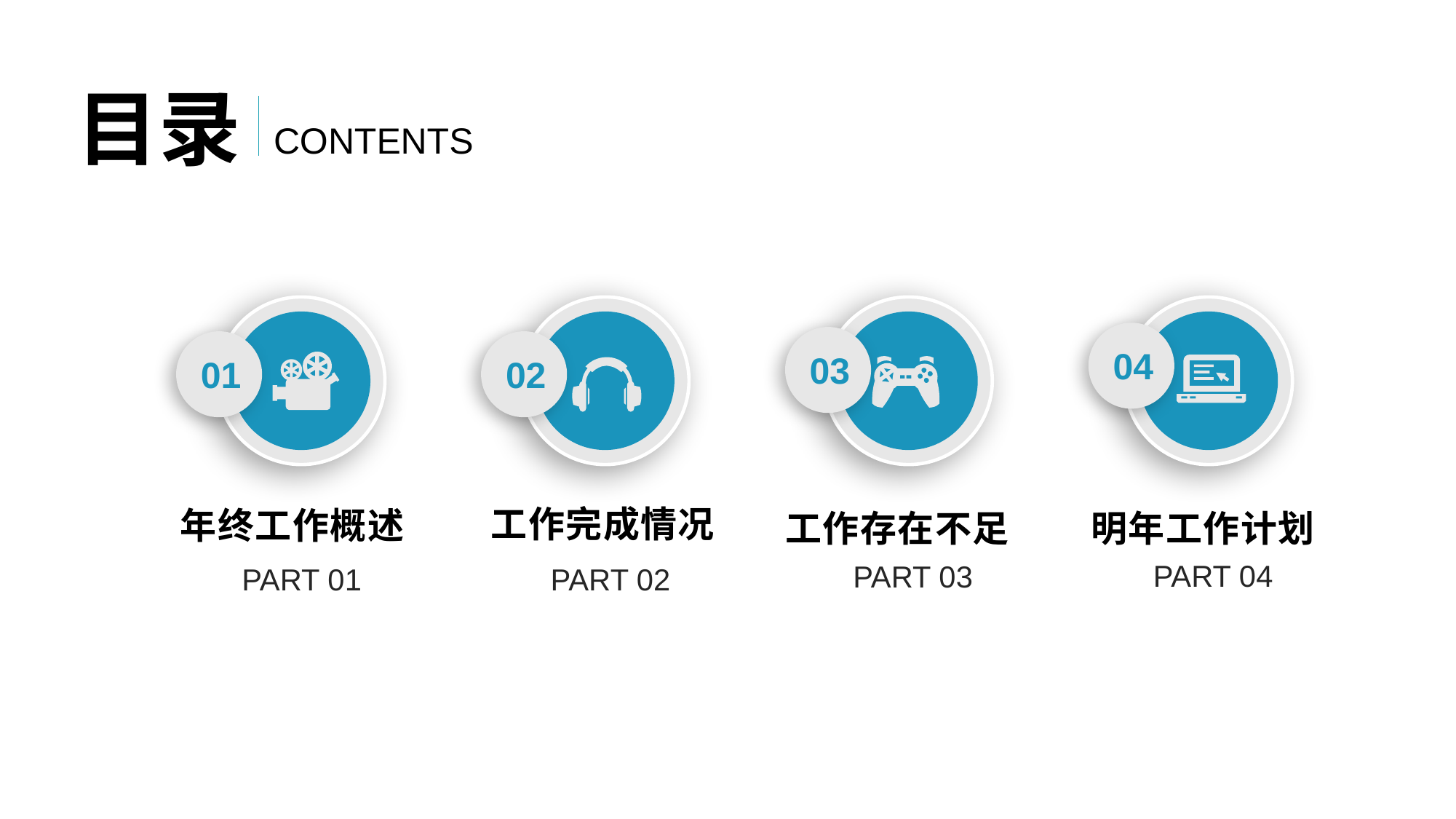

目录
CONTENTS

01

02

03

04

工作完成情况
年终工作概述
工作存在不足
明年工作计划
PART 04
PART 03
PART 01
PART 02